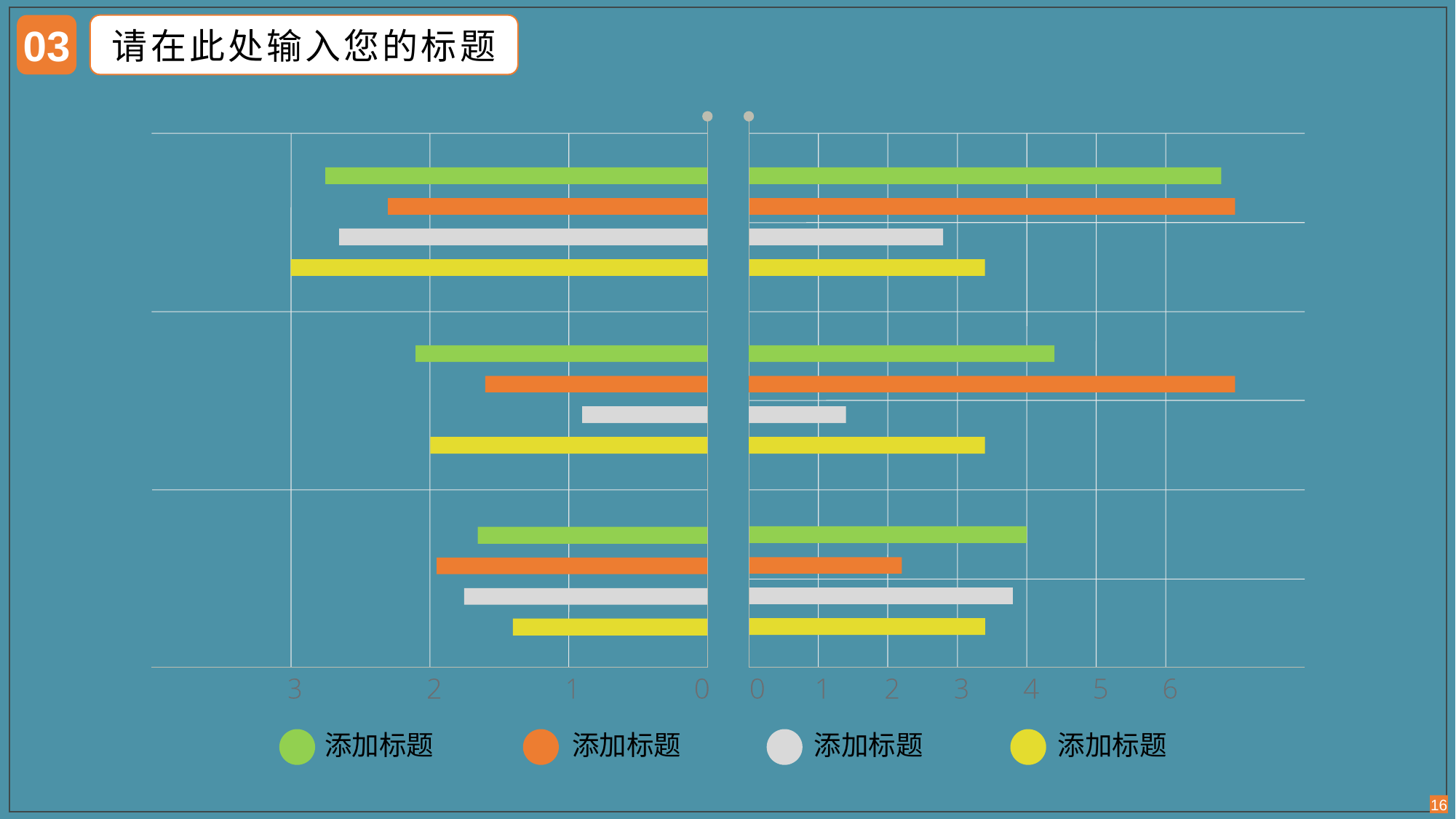

03
请在此处输入您的标题

添加标题
添加标题
添加标题
添加标题

16